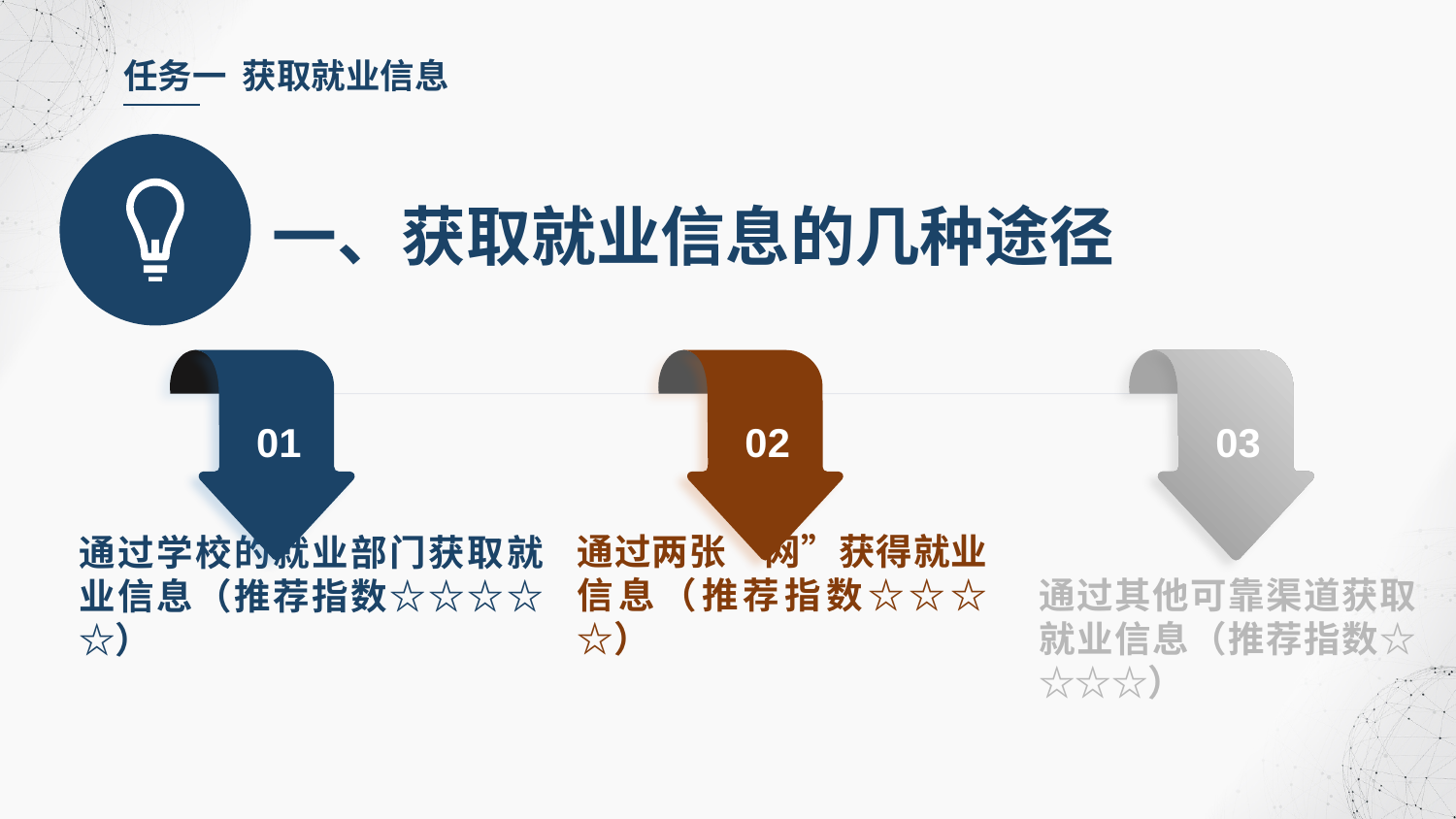

任务一  获取就业信息

一、获取就业信息的几种途径
01
02
03

通过两张“网”获得就业信息（推荐指数☆☆☆☆）
通过其他可靠渠道获取就业信息（推荐指数☆☆☆☆）
通过学校的就业部门获取就业信息（推荐指数☆☆☆☆☆）